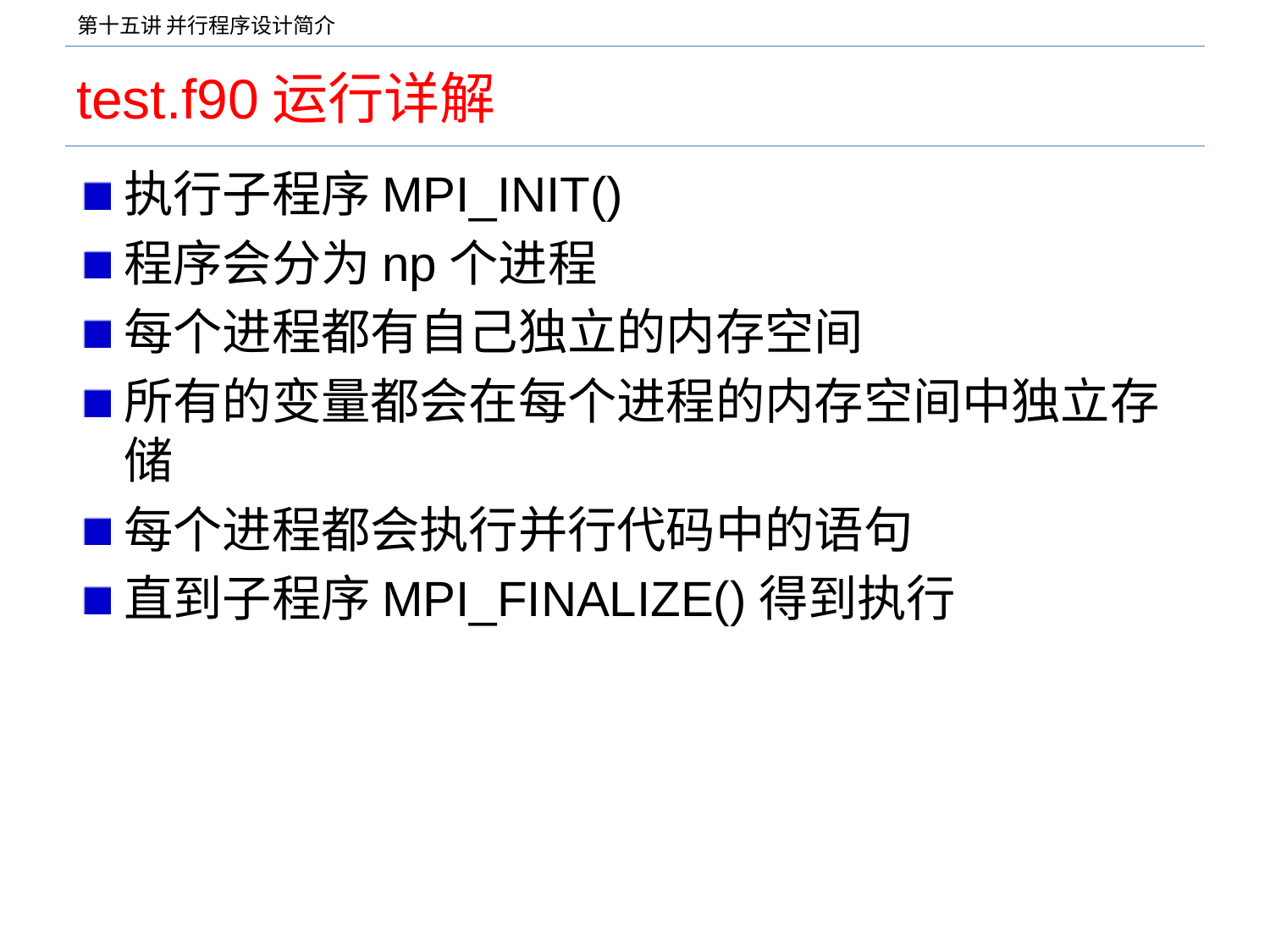

# test.f90运行详解
执行子程序MPI_INIT()
程序会分为np个进程
每个进程都有自己独立的内存空间
所有的变量都会在每个进程的内存空间中独立存储
每个进程都会执行并行代码中的语句
直到子程序MPI_FINALIZE()得到执行